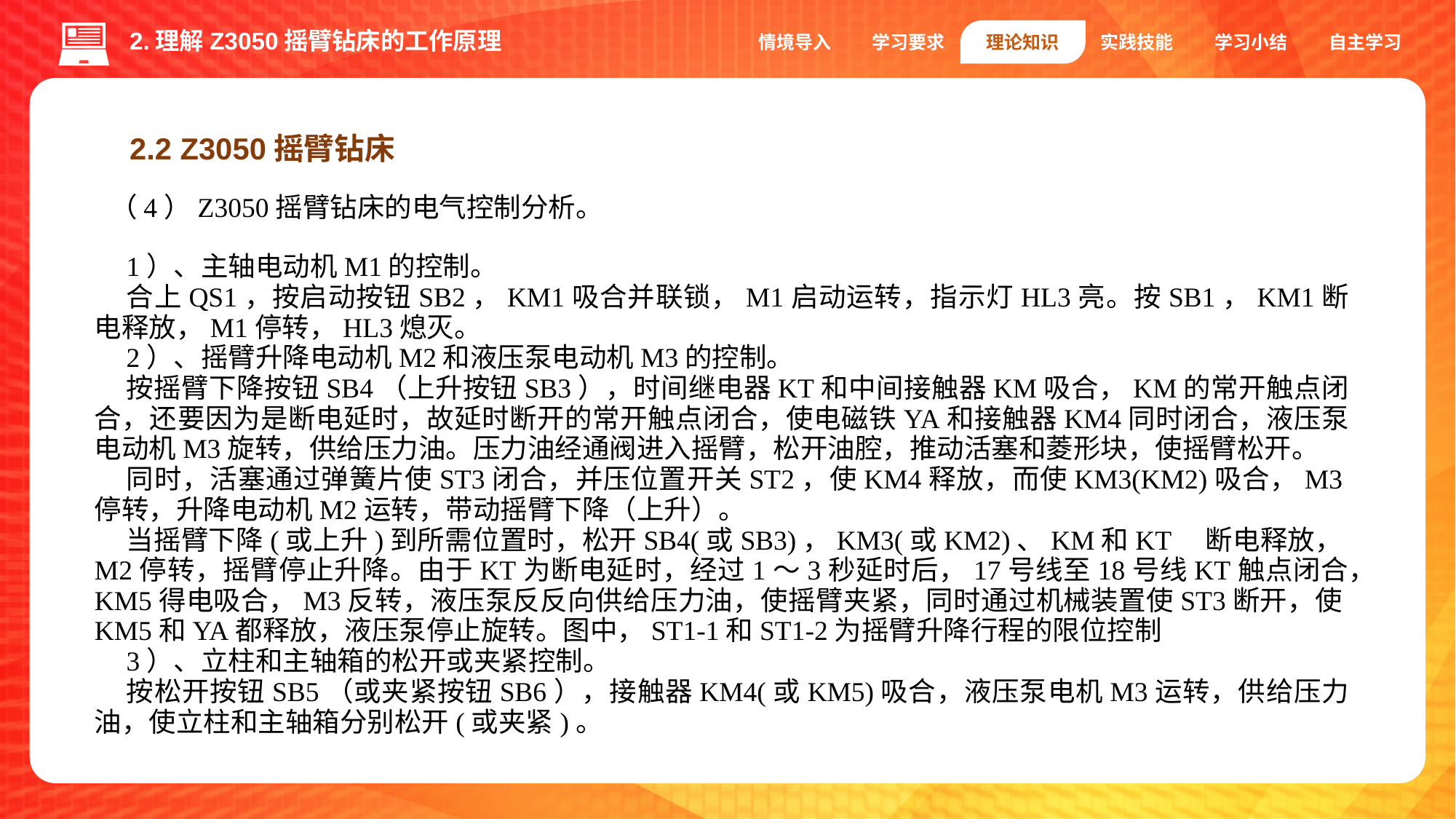

2.理解Z3050摇臂钻床的工作原理
情境导入
学习要求
理论知识
实践技能
学习小结
自主学习

2.2 Z3050摇臂钻床

（4）Z3050摇臂钻床的电气控制分析。
1）、主轴电动机M1的控制。
合上QS1，按启动按钮SB2，KM1吸合并联锁，M1启动运转，指示灯HL3亮。按SB1，KM1断电释放，M1停转，HL3熄灭。
2）、摇臂升降电动机M2和液压泵电动机M3的控制。
按摇臂下降按钮SB4（上升按钮SB3），时间继电器KT和中间接触器KM吸合，KM的常开触点闭合，还要因为是断电延时，故延时断开的常开触点闭合，使电磁铁YA和接触器KM4同时闭合，液压泵电动机M3旋转，供给压力油。压力油经通阀进入摇臂，松开油腔，推动活塞和菱形块，使摇臂松开。
同时，活塞通过弹簧片使ST3闭合，并压位置开关ST2，使KM4释放，而使KM3(KM2)吸合，M3停转，升降电动机M2运转，带动摇臂下降（上升）。
当摇臂下降(或上升)到所需位置时，松开SB4(或SB3)，KM3(或KM2)、KM和KT　断电释放，M2停转，摇臂停止升降。由于KT为断电延时，经过1～3秒延时后，17号线至18号线KT触点闭合，KM5得电吸合，M3反转，液压泵反反向供给压力油，使摇臂夹紧，同时通过机械装置使ST3断开，使KM5和YA都释放，液压泵停止旋转。图中，ST1-1和ST1-2为摇臂升降行程的限位控制
3）、立柱和主轴箱的松开或夹紧控制。
按松开按钮SB5（或夹紧按钮SB6），接触器KM4(或KM5)吸合，液压泵电机M3运转，供给压力油，使立柱和主轴箱分别松开(或夹紧)。